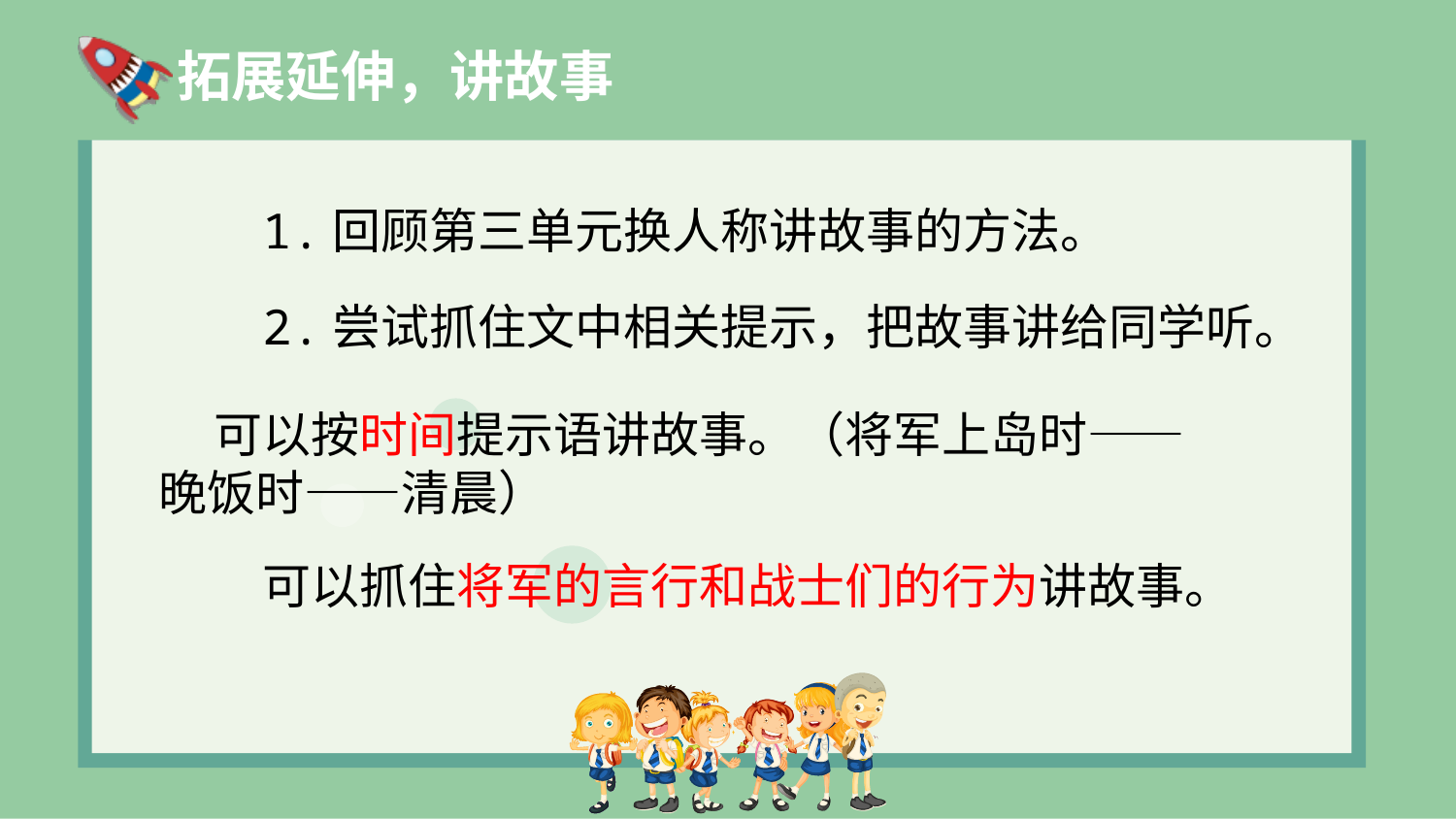

拓展延伸，讲故事
1.回顾第三单元换人称讲故事的方法。
2.尝试抓住文中相关提示，把故事讲给同学听。

    可以按时间提示语讲故事。（将军上岛时——晚饭时——清晨）

可以抓住将军的言行和战士们的行为讲故事。